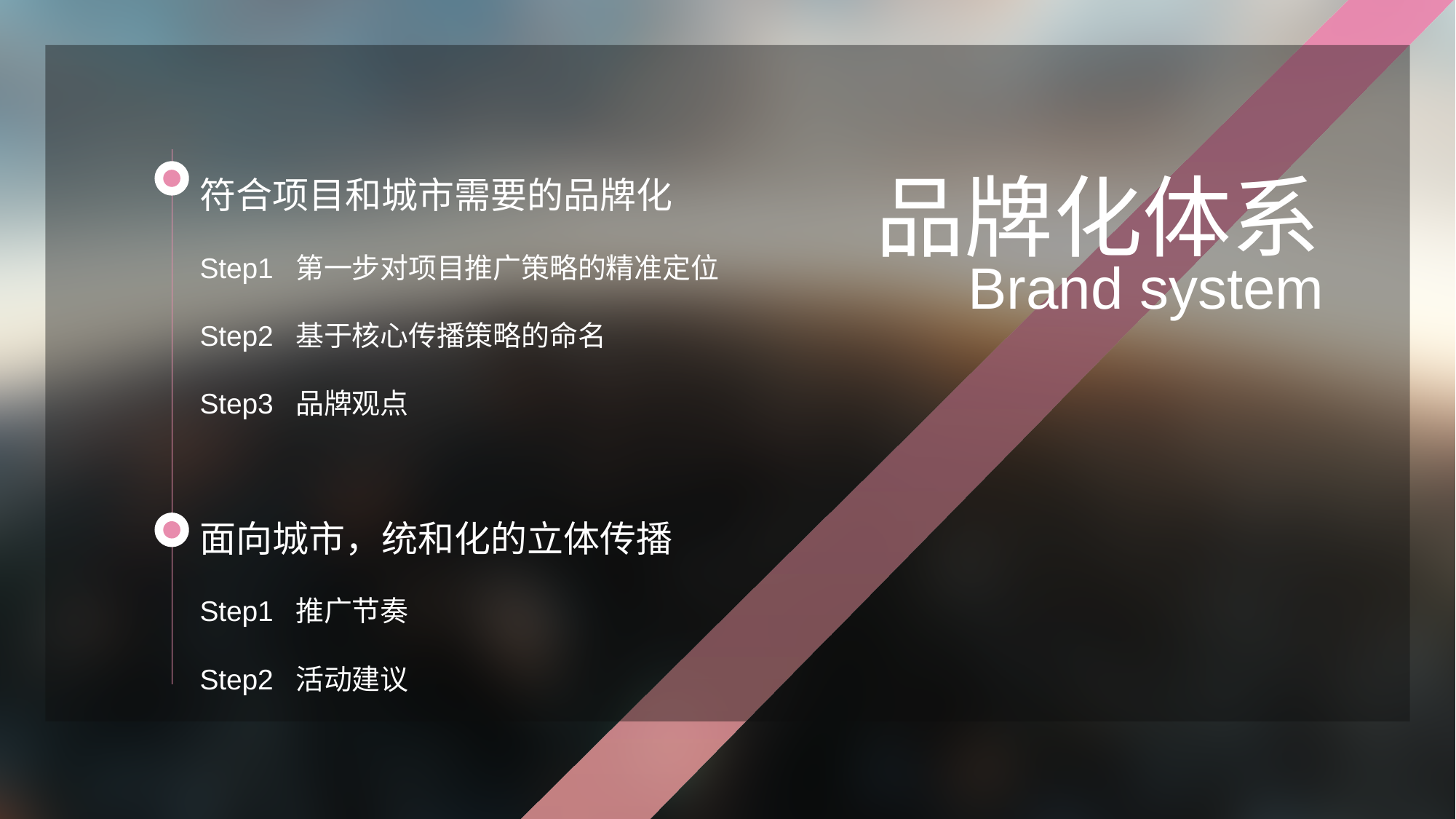

品牌化体系
符合项目和城市需要的品牌化
Step1  第一步对项目推广策略的精准定位
Step2  基于核心传播策略的命名
Step3  品牌观点

Brand system
面向城市，统和化的立体传播
Step1  推广节奏
Step2  活动建议